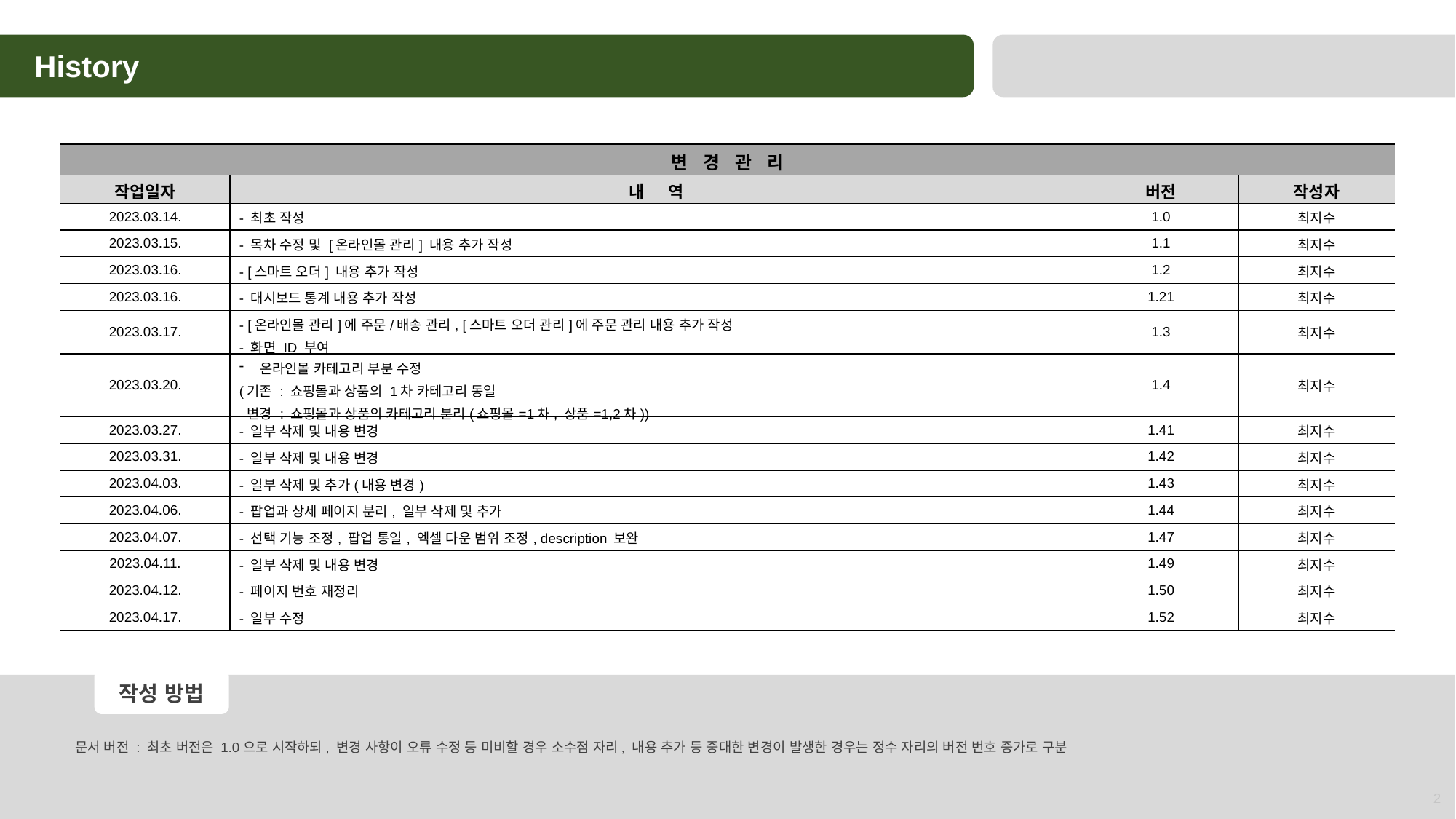

History
| 변 경 관 리 |  |  |  |
| --- | --- | --- | --- |
| 작업일자 | 내 역 | 버전 | 작성자 |
| 2023.03.14. | - 최초 작성 | 1.0 | 최지수 |
| 2023.03.15. | - 목차 수정 및 [온라인몰 관리] 내용 추가 작성 | 1.1 | 최지수 |
| 2023.03.16. | - [스마트 오더] 내용 추가 작성 | 1.2 | 최지수 |
| 2023.03.16. | - 대시보드 통계 내용 추가 작성 | 1.21 | 최지수 |
| 2023.03.17. | - [온라인몰 관리]에 주문/배송 관리, [스마트 오더 관리]에 주문 관리 내용 추가 작성 - 화면 ID 부여 | 1.3 | 최지수 |
| 2023.03.20. | 온라인몰 카테고리 부분 수정 (기존 : 쇼핑몰과 상품의 1차 카테고리 동일 변경 : 쇼핑몰과 상품의 카테고리 분리(쇼핑몰=1차, 상품=1,2차)) | 1.4 | 최지수 |
| 2023.03.27. | - 일부 삭제 및 내용 변경 | 1.41 | 최지수 |
| 2023.03.31. | - 일부 삭제 및 내용 변경 | 1.42 | 최지수 |
| 2023.04.03. | - 일부 삭제 및 추가(내용 변경) | 1.43 | 최지수 |
| 2023.04.06. | - 팝업과 상세 페이지 분리, 일부 삭제 및 추가 | 1.44 | 최지수 |
| 2023.04.07. | - 선택 기능 조정, 팝업 통일, 엑셀 다운 범위 조정, description 보완 | 1.47 | 최지수 |
| 2023.04.11. | - 일부 삭제 및 내용 변경 | 1.49 | 최지수 |
| 2023.04.12. | - 페이지 번호 재정리 | 1.50 | 최지수 |
| 2023.04.17. | - 일부 수정 | 1.52 | 최지수 |

작성 방법
문서 버전 : 최초 버전은 1.0으로 시작하되, 변경 사항이 오류 수정 등 미비할 경우 소수점 자리, 내용 추가 등 중대한 변경이 발생한 경우는 정수 자리의 버전 번호 증가로 구분
2